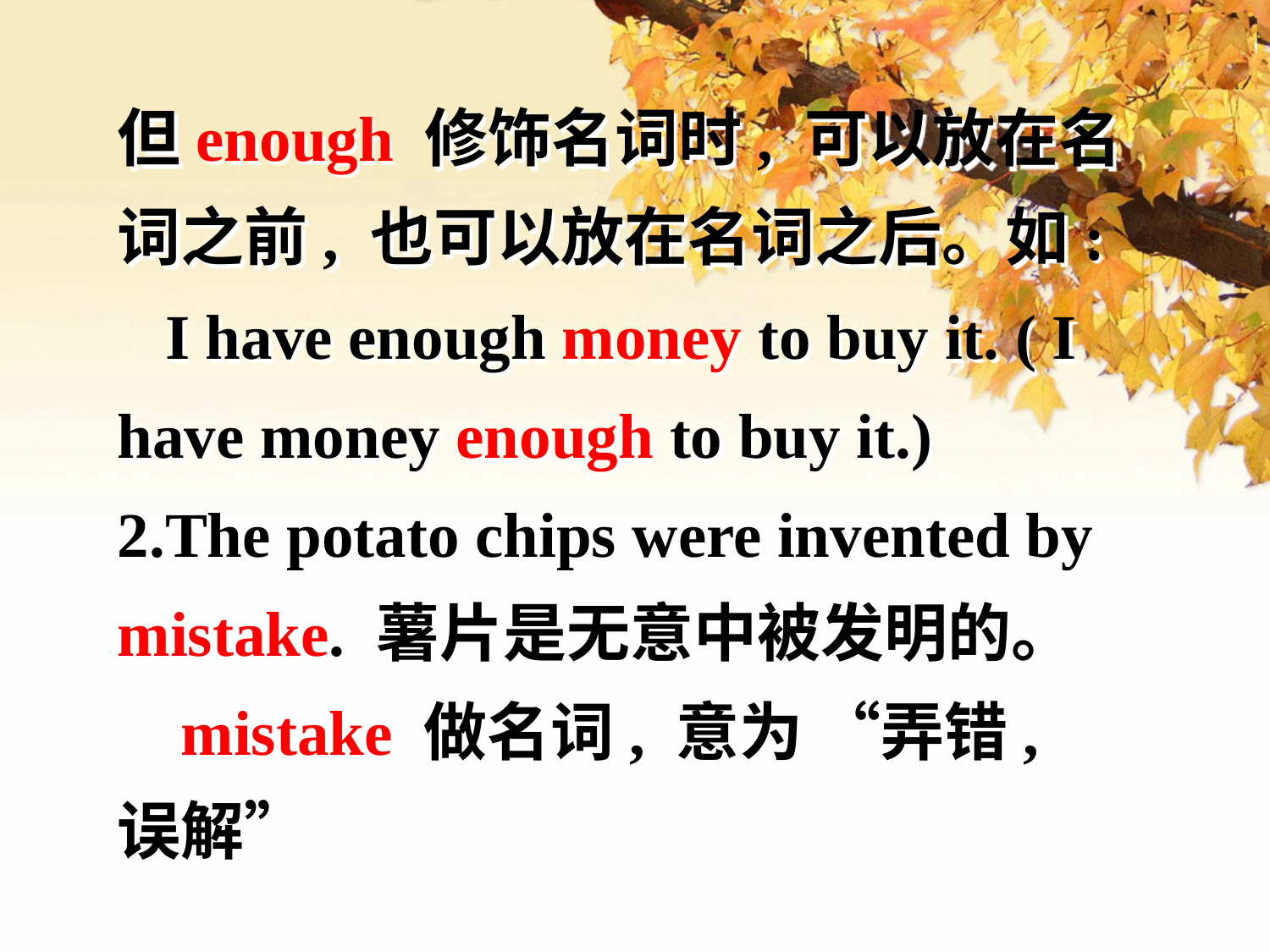

但enough 修饰名词时, 可以放在名词之前, 也可以放在名词之后。如:
   I have enough money to buy it. ( I have money enough to buy it.)
2.The potato chips were invented by   mistake. 薯片是无意中被发明的。
    mistake 做名词, 意为 “弄错, 误解”